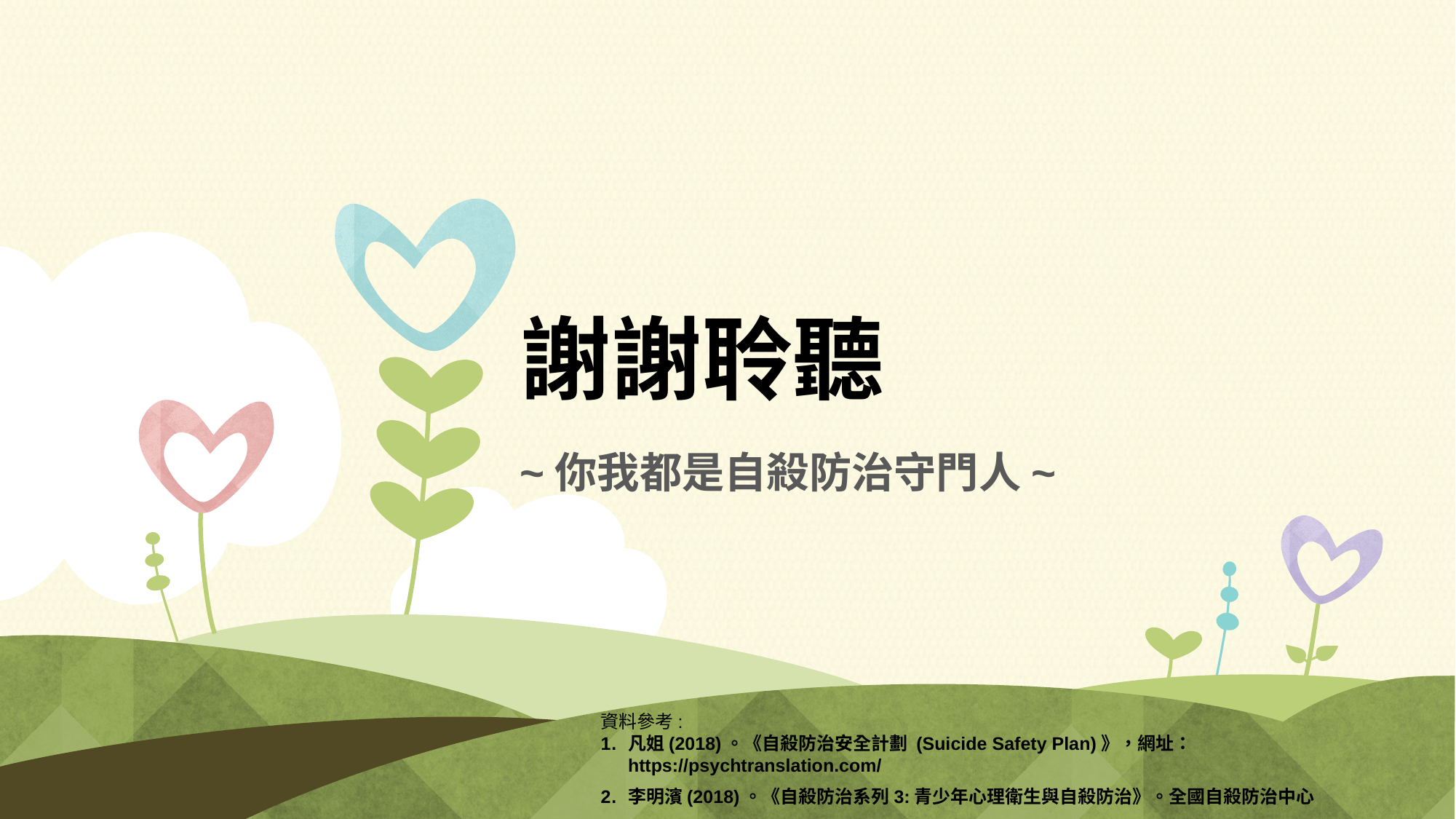

# 謝謝聆聽
~你我都是自殺防治守門人~
資料參考:
凡姐(2018)。《自殺防治安全計劃 (Suicide Safety Plan)》，網址： https://psychtranslation.com/
李明濱(2018)。《自殺防治系列3:青少年心理衛生與自殺防治》。全國自殺防治中心